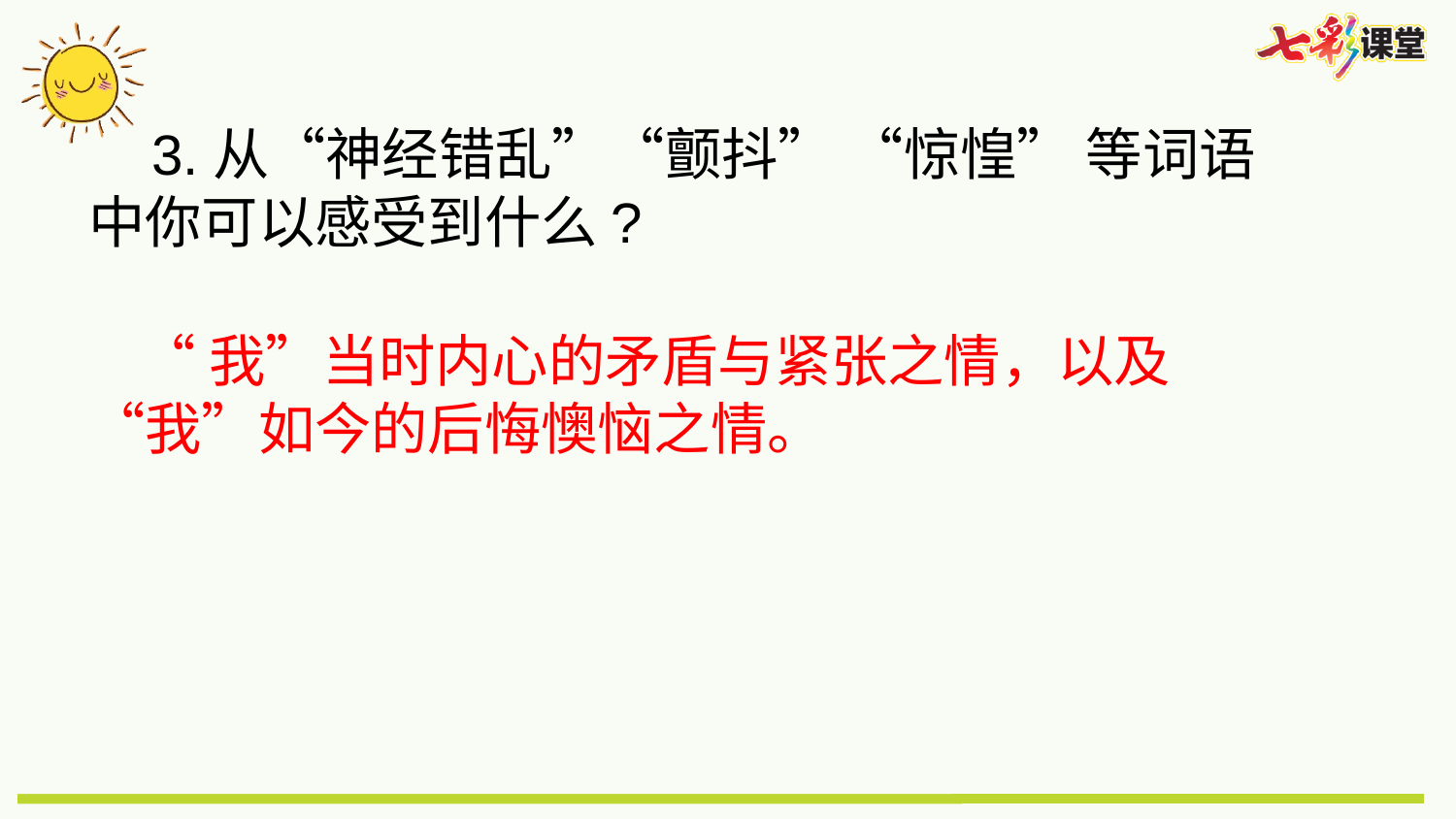

3.从“神经错乱”“颤抖” “惊惶” 等词语中你可以感受到什么?
    “我”当时内心的矛盾与紧张之情，以及“我”如今的后悔懊恼之情。